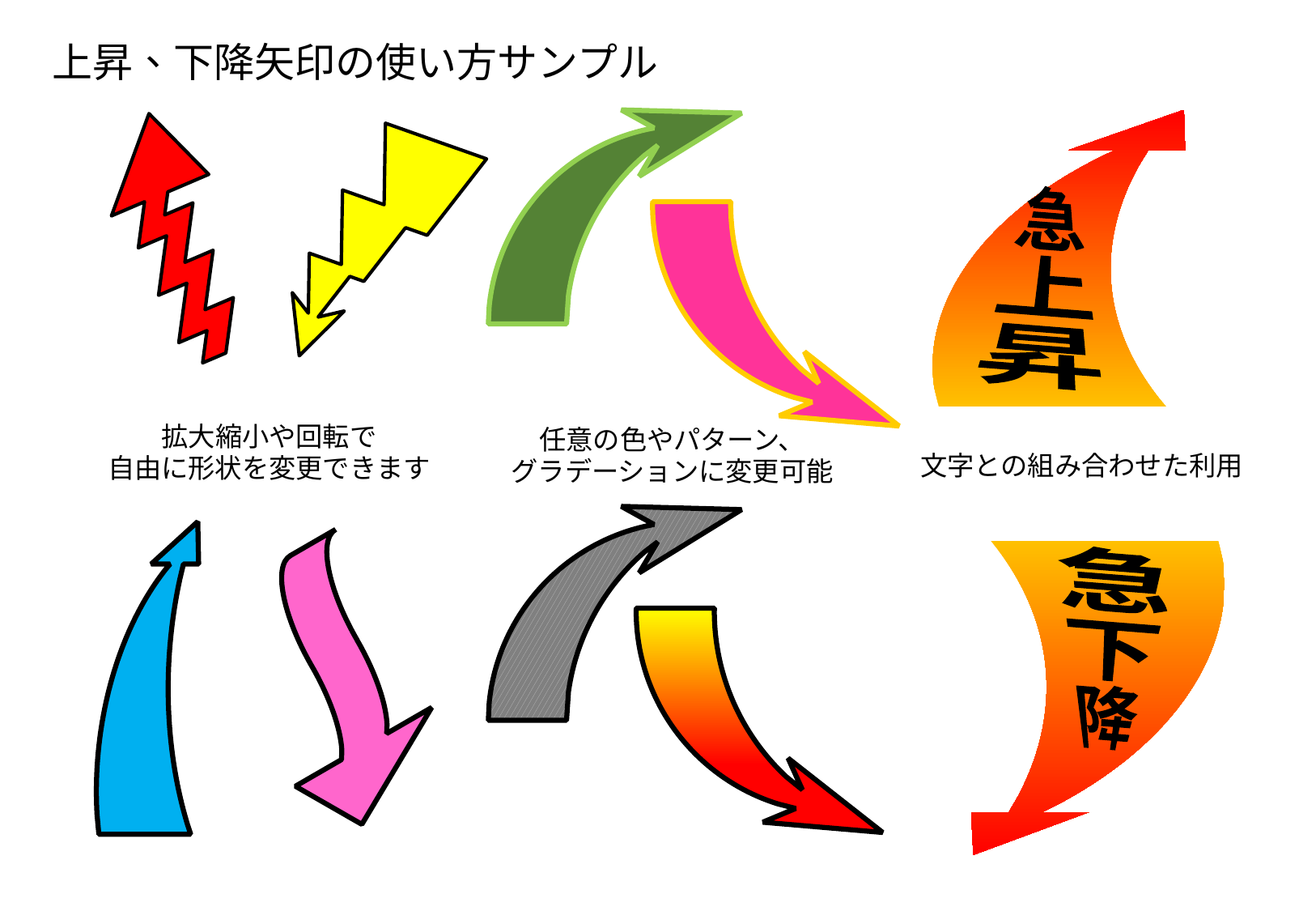

上昇、下降矢印の使い方サンプル

急
上
昇

拡大縮小や回転で
自由に形状を変更できます
任意の色やパターン、
グラデーションに変更可能
文字との組み合わせた利用

急
下
降